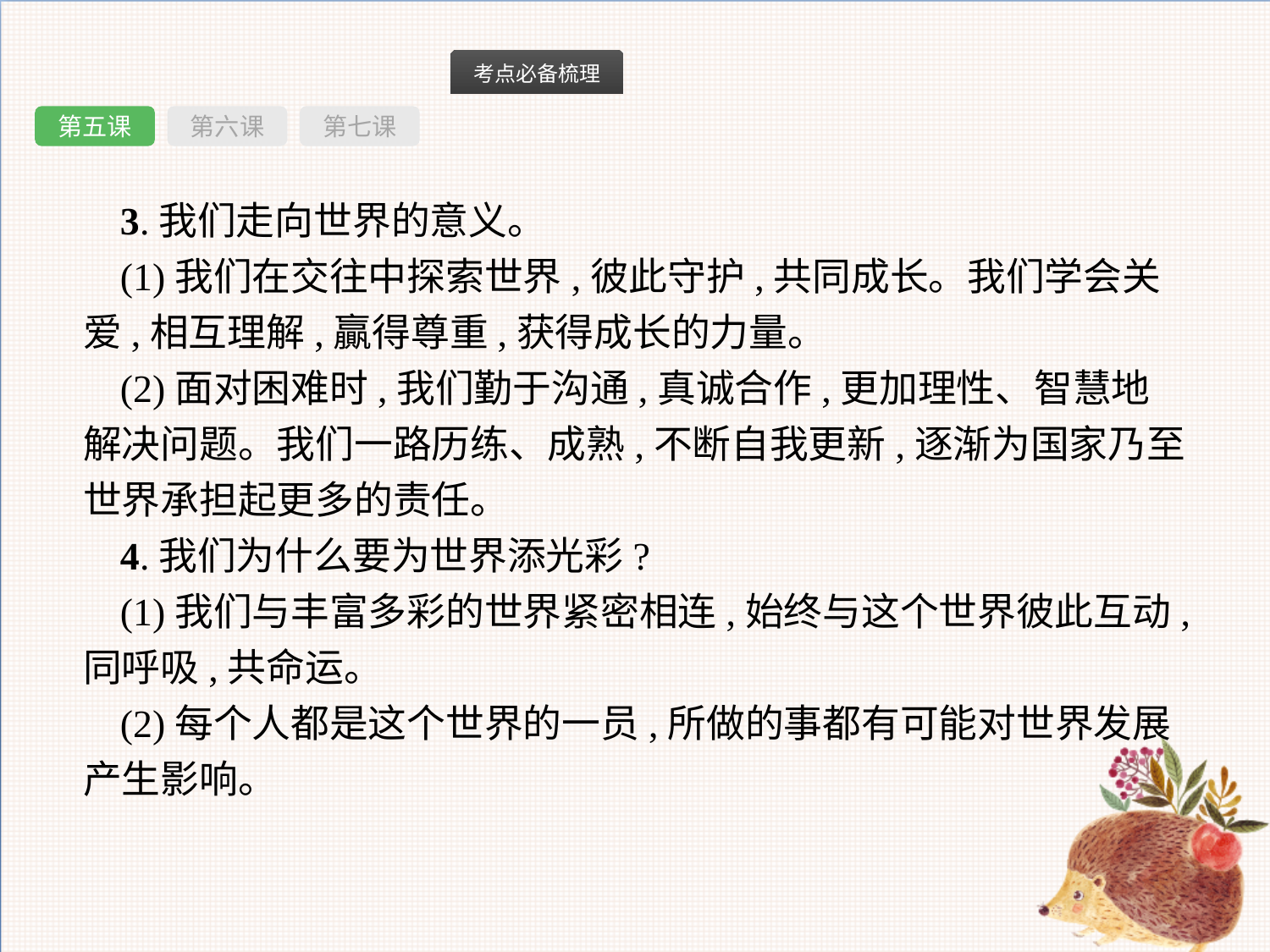

第五课
第六课
第七课
3.我们走向世界的意义。
(1)我们在交往中探索世界,彼此守护,共同成长。我们学会关爱,相互理解,贏得尊重,获得成长的力量。
(2)面对困难时,我们勤于沟通,真诚合作,更加理性、智慧地解决问题。我们一路历练、成熟,不断自我更新,逐渐为国家乃至世界承担起更多的责任。
4.我们为什么要为世界添光彩?
(1)我们与丰富多彩的世界紧密相连,始终与这个世界彼此互动,同呼吸,共命运。
(2)每个人都是这个世界的一员,所做的事都有可能对世界发展产生影响。